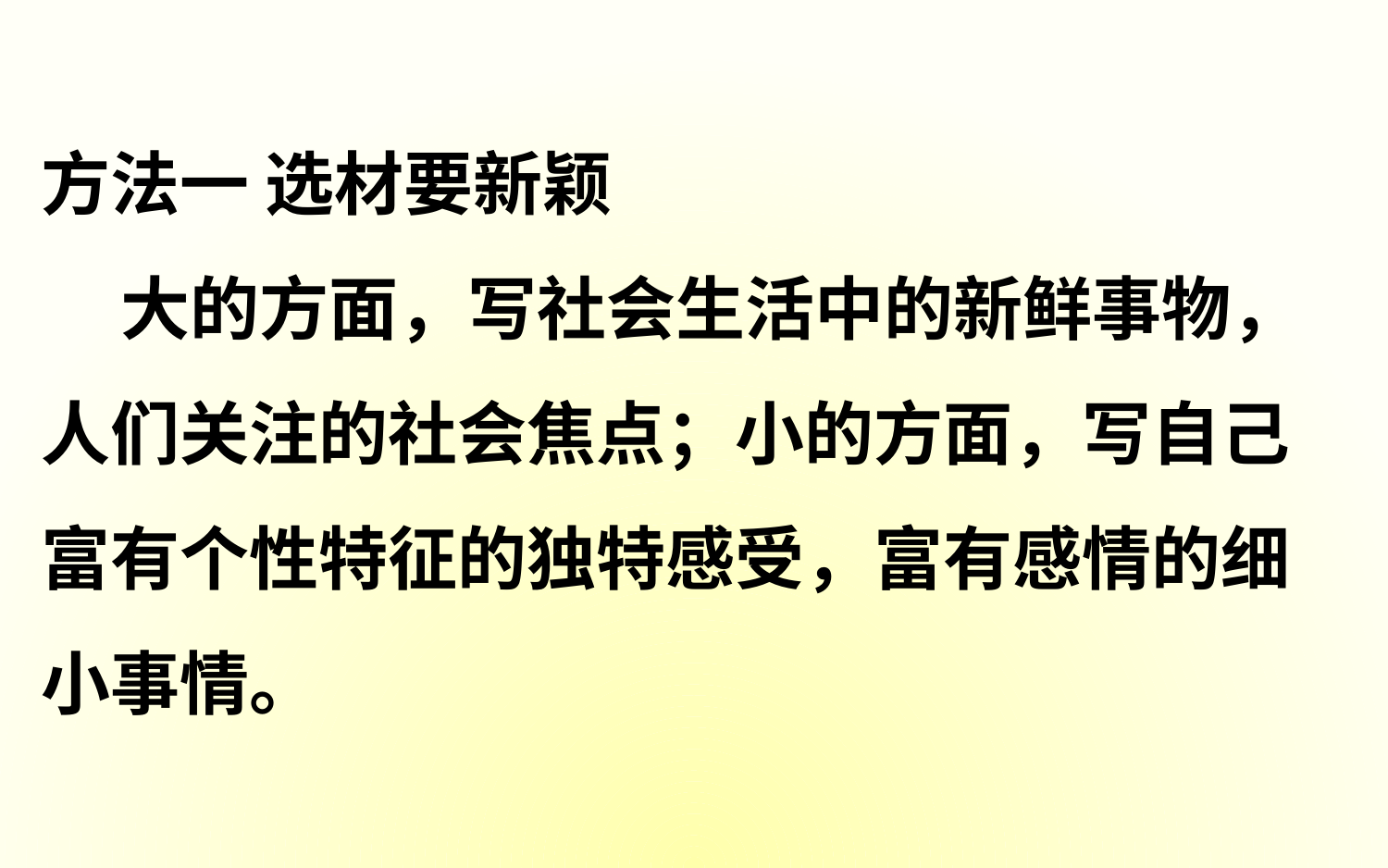

方法一 选材要新颖
    大的方面，写社会生活中的新鲜事物，人们关注的社会焦点；小的方面，写自己富有个性特征的独特感受，富有感情的细小事情。